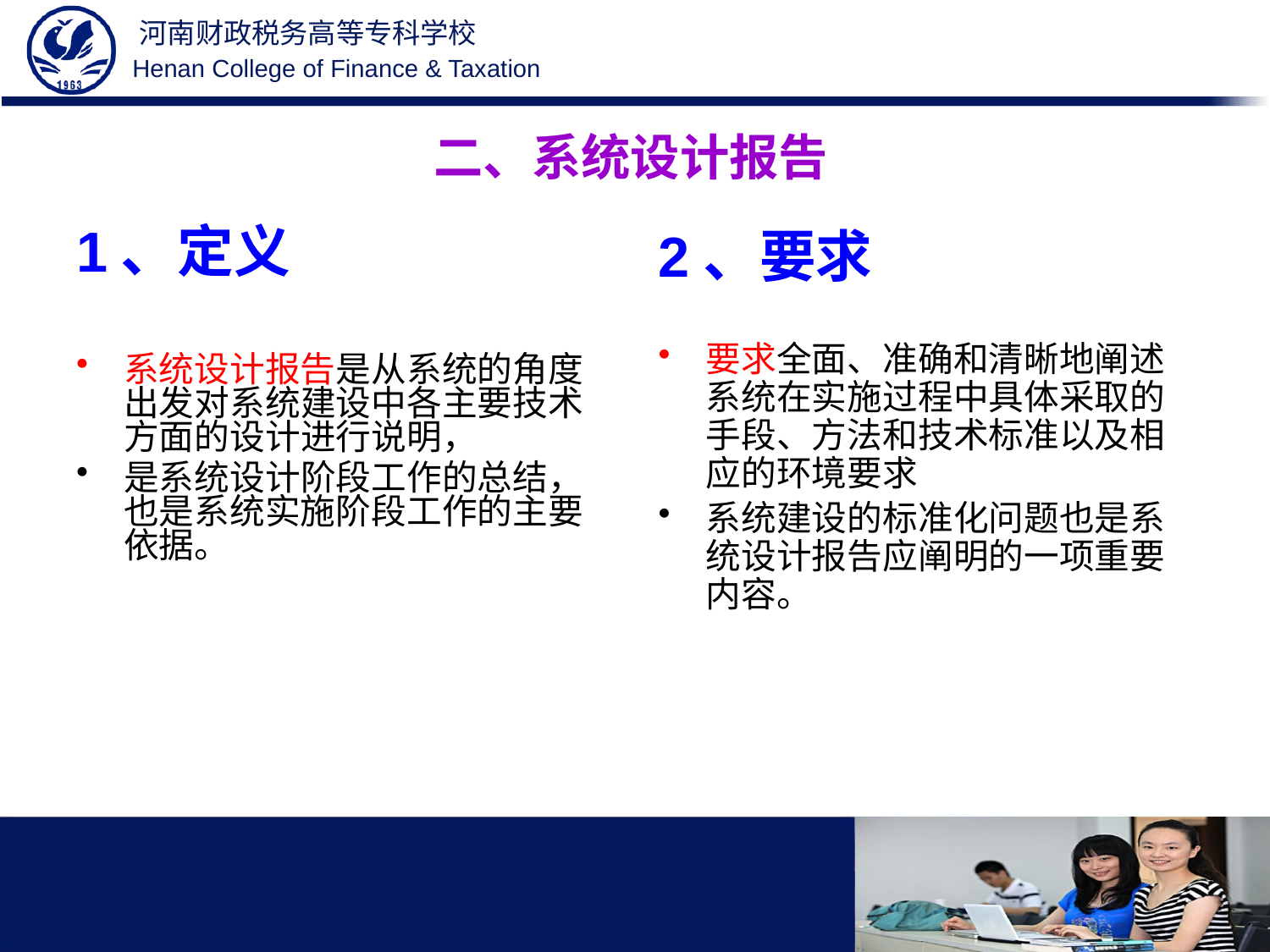

# 二、系统设计报告
1、定义

系统设计报告是从系统的角度出发对系统建设中各主要技术方面的设计进行说明，
是系统设计阶段工作的总结，也是系统实施阶段工作的主要依据。
2、要求

要求全面、准确和清晰地阐述系统在实施过程中具体采取的手段、方法和技术标准以及相应的环境要求
系统建设的标准化问题也是系统设计报告应阐明的一项重要内容。